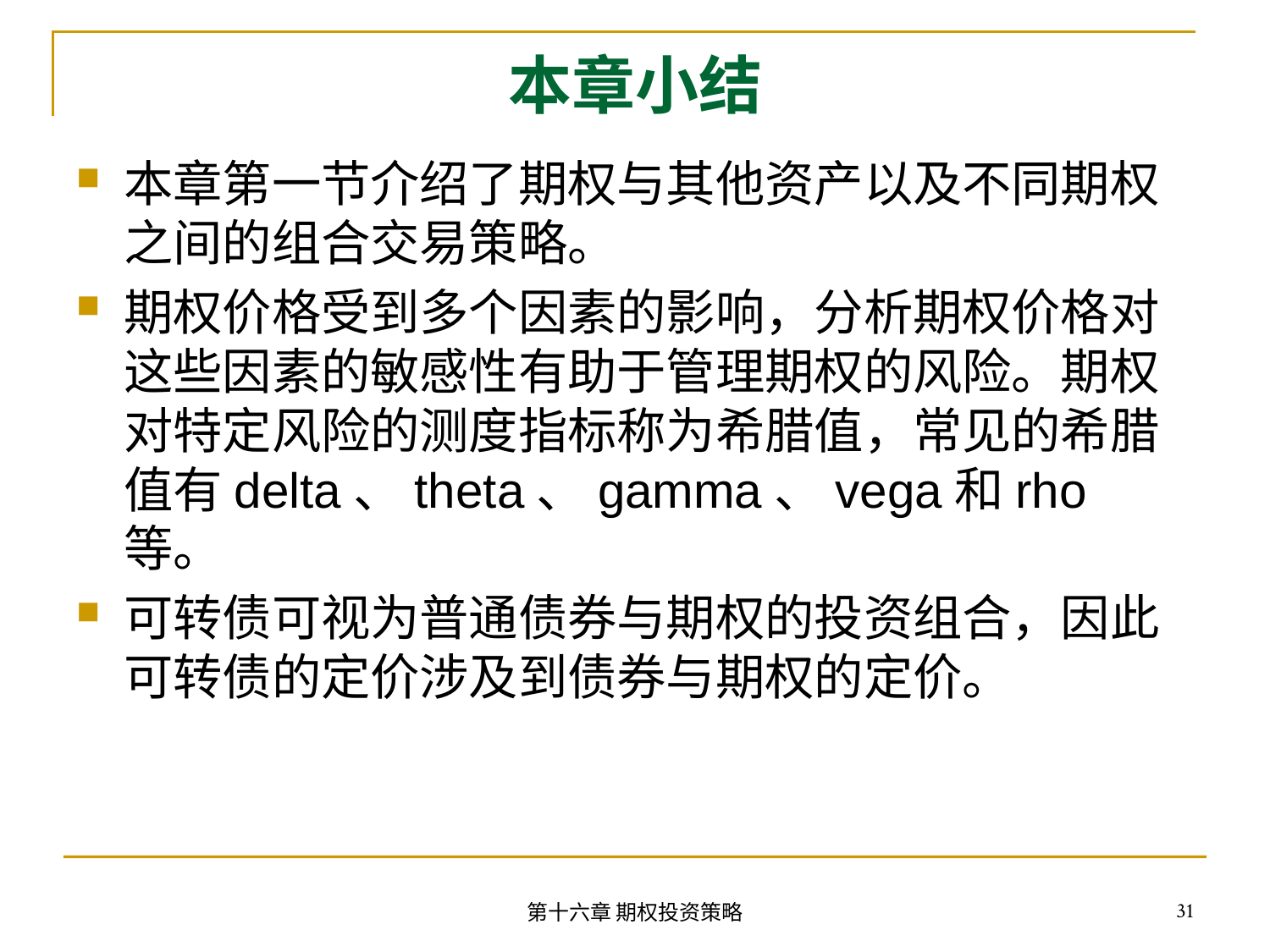

# 本章小结
本章第一节介绍了期权与其他资产以及不同期权之间的组合交易策略。
期权价格受到多个因素的影响，分析期权价格对这些因素的敏感性有助于管理期权的风险。期权对特定风险的测度指标称为希腊值，常见的希腊值有delta、theta、gamma、vega和rho等。
可转债可视为普通债券与期权的投资组合，因此可转债的定价涉及到债券与期权的定价。

31
第十六章 期权投资策略